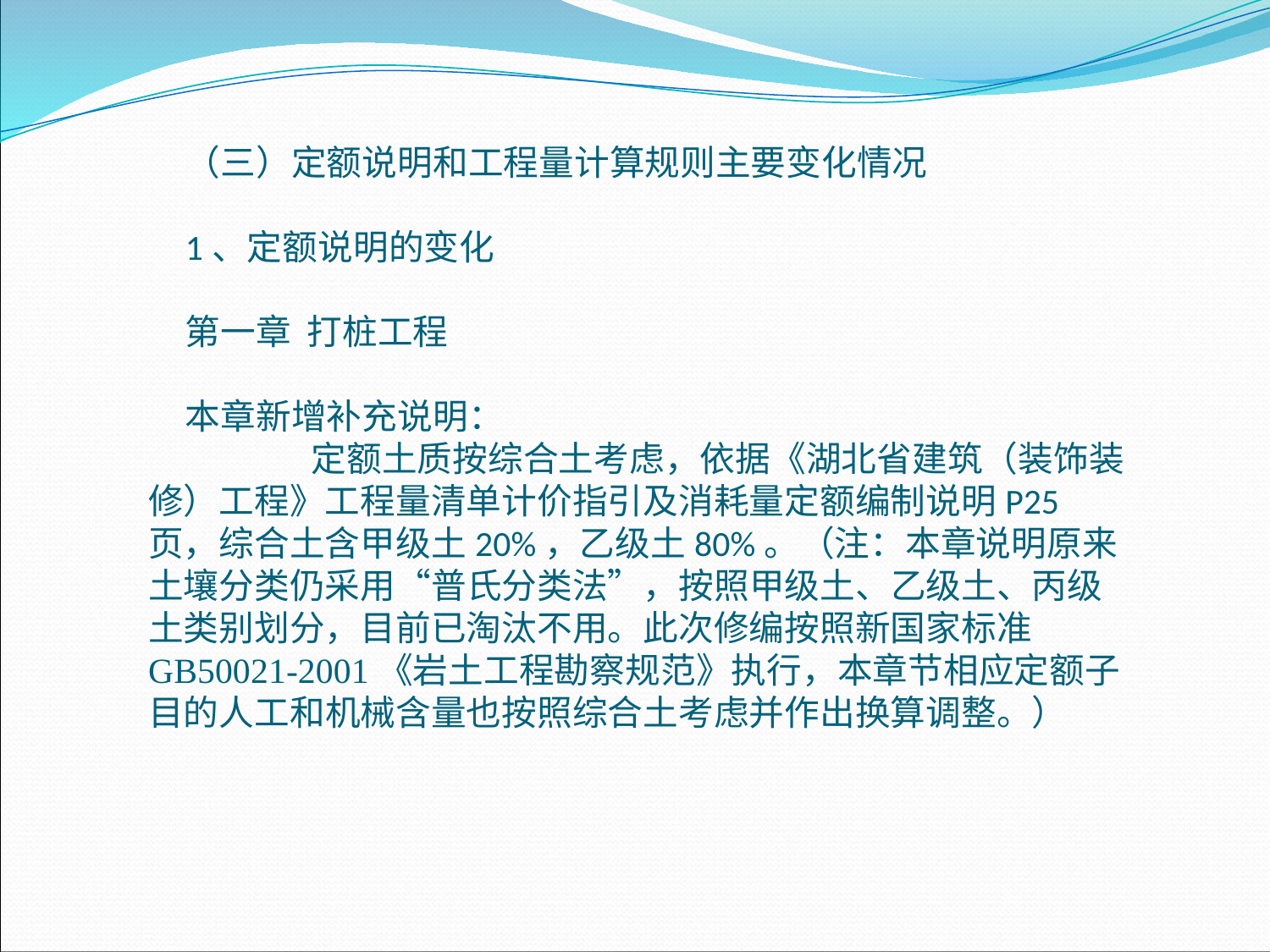

（三）定额说明和工程量计算规则主要变化情况
1、定额说明的变化
第一章  打桩工程
本章新增补充说明：               定额土质按综合土考虑，依据《湖北省建筑（装饰装修）工程》工程量清单计价指引及消耗量定额编制说明P25页，综合土含甲级土20%，乙级土80%。（注：本章说明原来土壤分类仍采用“普氏分类法”，按照甲级土、乙级土、丙级土类别划分，目前已淘汰不用。此次修编按照新国家标准GB50021-2001《岩土工程勘察规范》执行，本章节相应定额子目的人工和机械含量也按照综合土考虑并作出换算调整。）
53